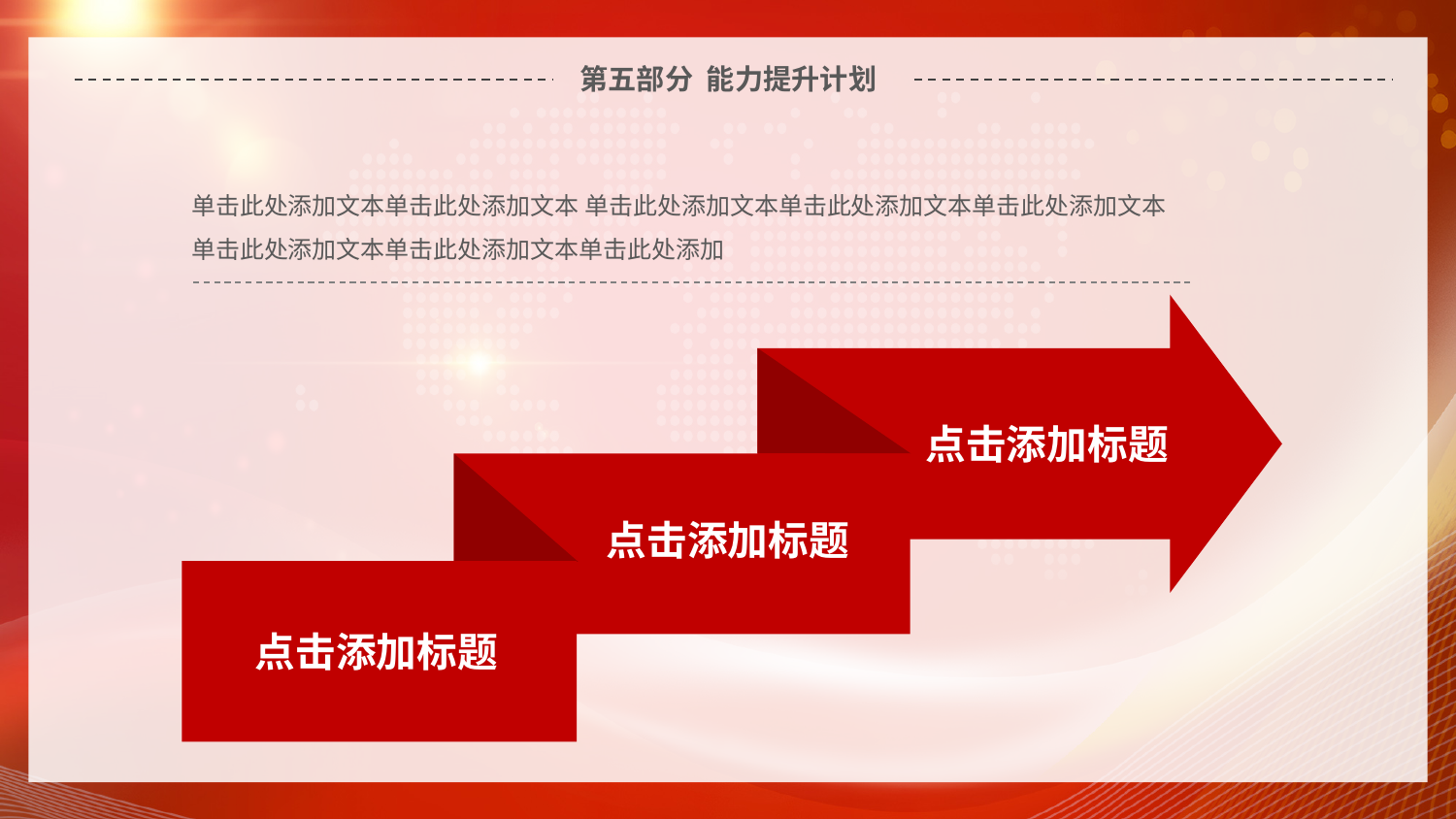

延迟符
# 第五部分  能力提升计划
单击此处添加文本单击此处添加文本 单击此处添加文本单击此处添加文本单击此处添加文本单击此处添加文本单击此处添加文本单击此处添加

点击添加标题

点击添加标题

点击添加标题